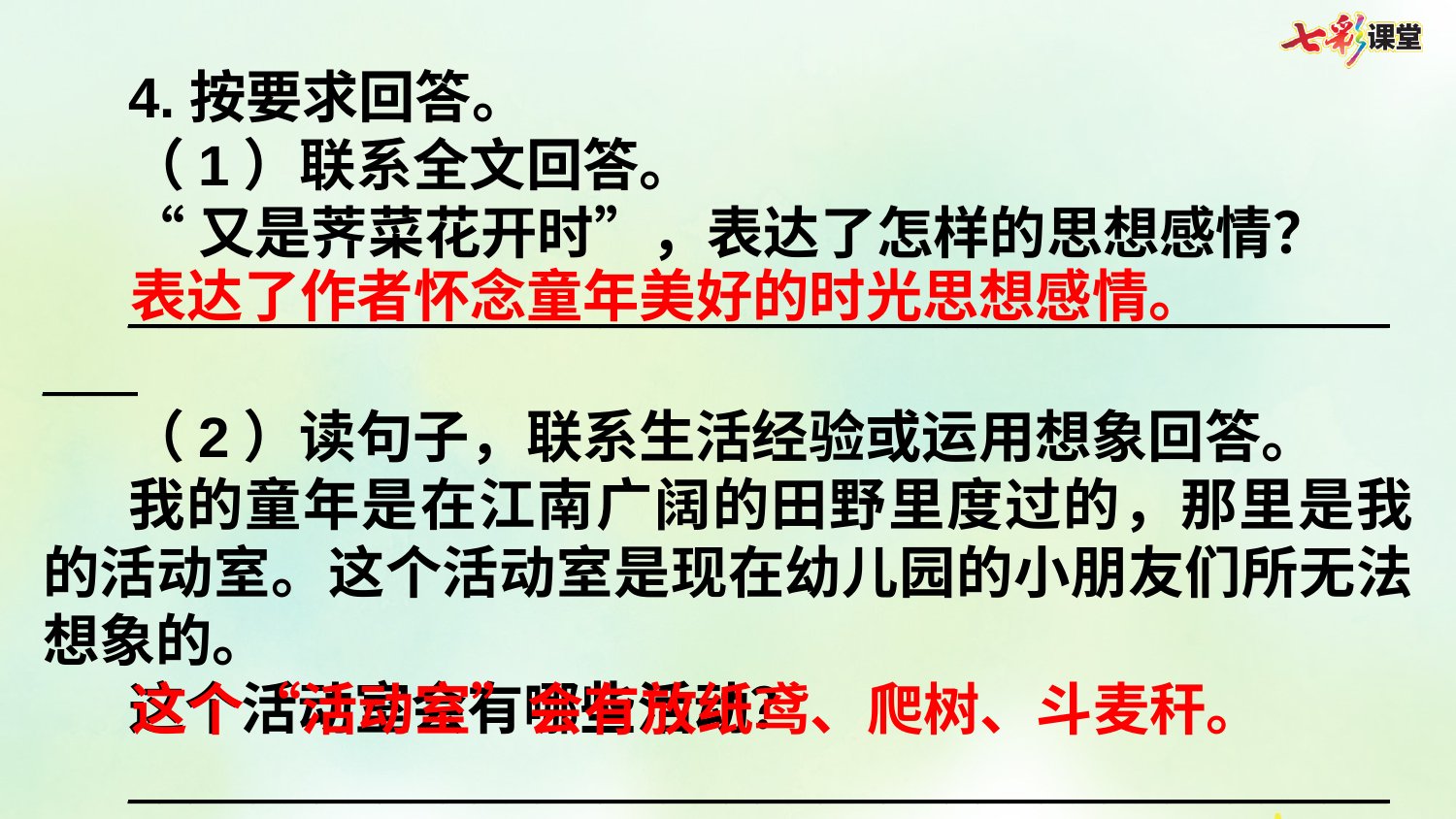

4.按要求回答。
（1）联系全文回答。
“又是荠菜花开时”，表达了怎样的思想感情？
___________________________________________
（2）读句子，联系生活经验或运用想象回答。
我的童年是在江南广阔的田野里度过的，那里是我的活动室。这个活动室是现在幼儿园的小朋友们所无法想象的。
这个活动室会有哪些活动？
____________________________________________
表达了作者怀念童年美好的时光思想感情。

这个“活动室”会有放纸鸢、爬树、斗麦秆。